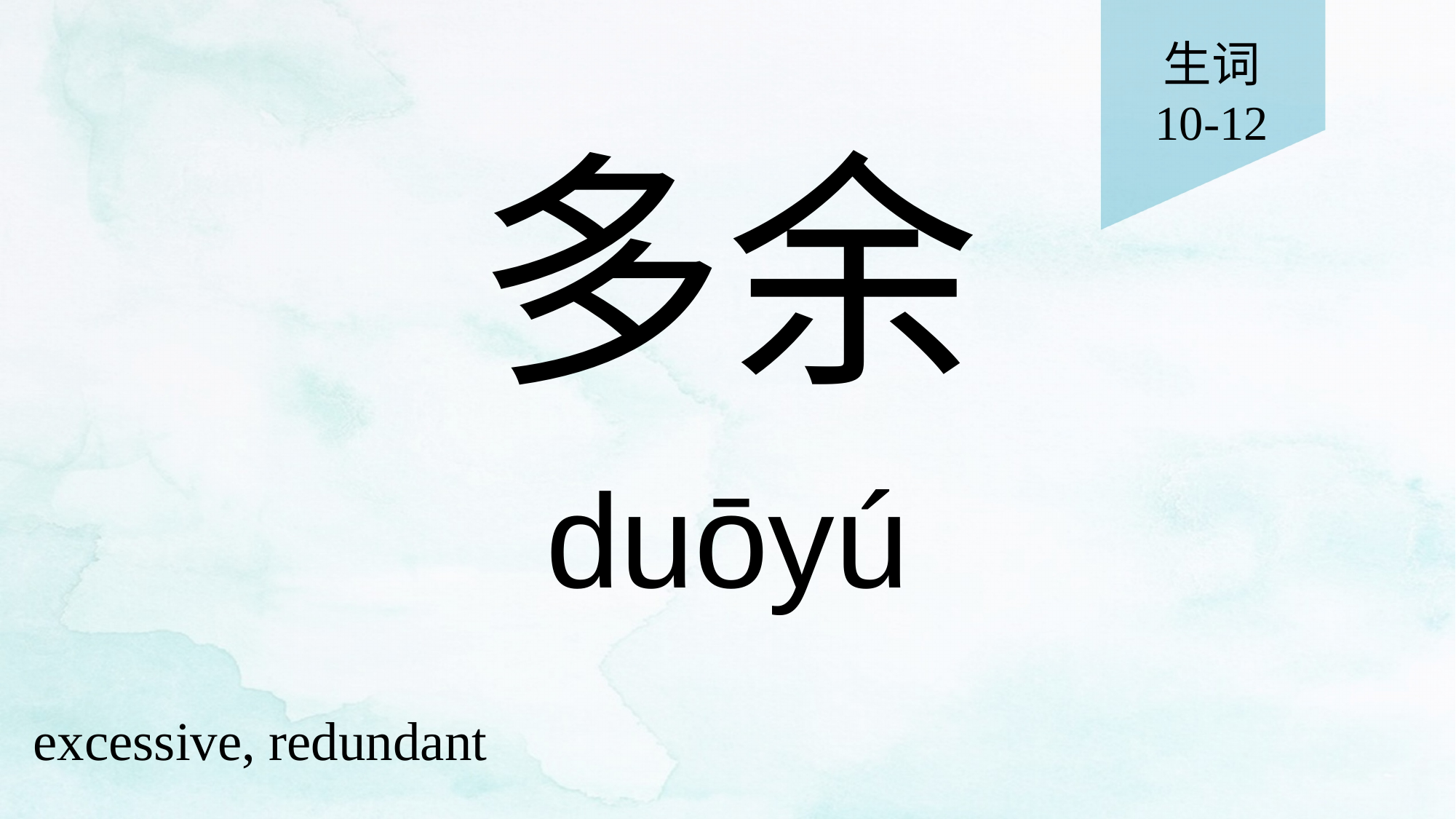

生词
10-12
# 多余
duōyú
excessive, redundant